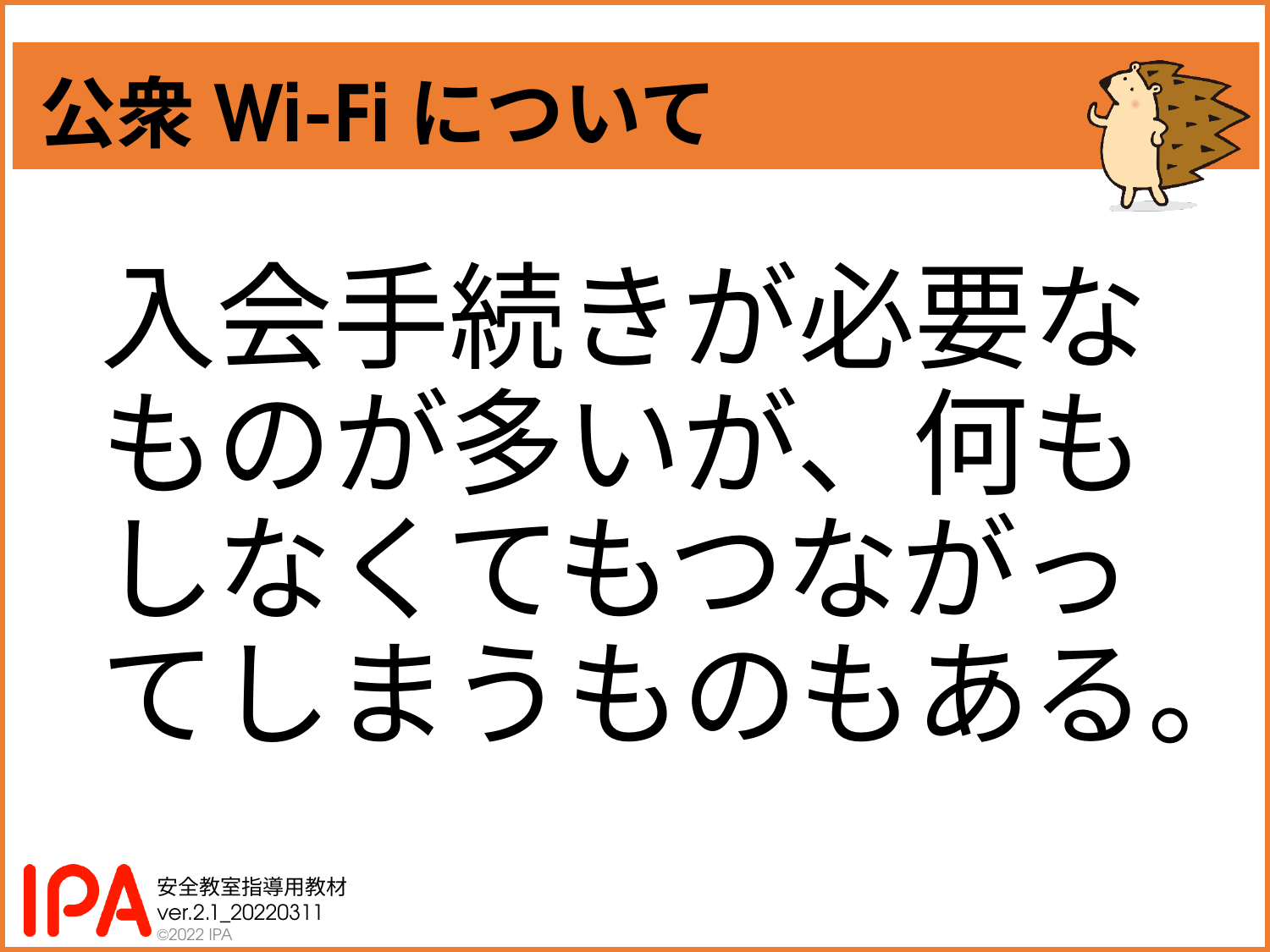

# 公衆Wi-Fiについて
入会手続きが必要なものが多いが、何もしなくてもつながってしまうものもある。